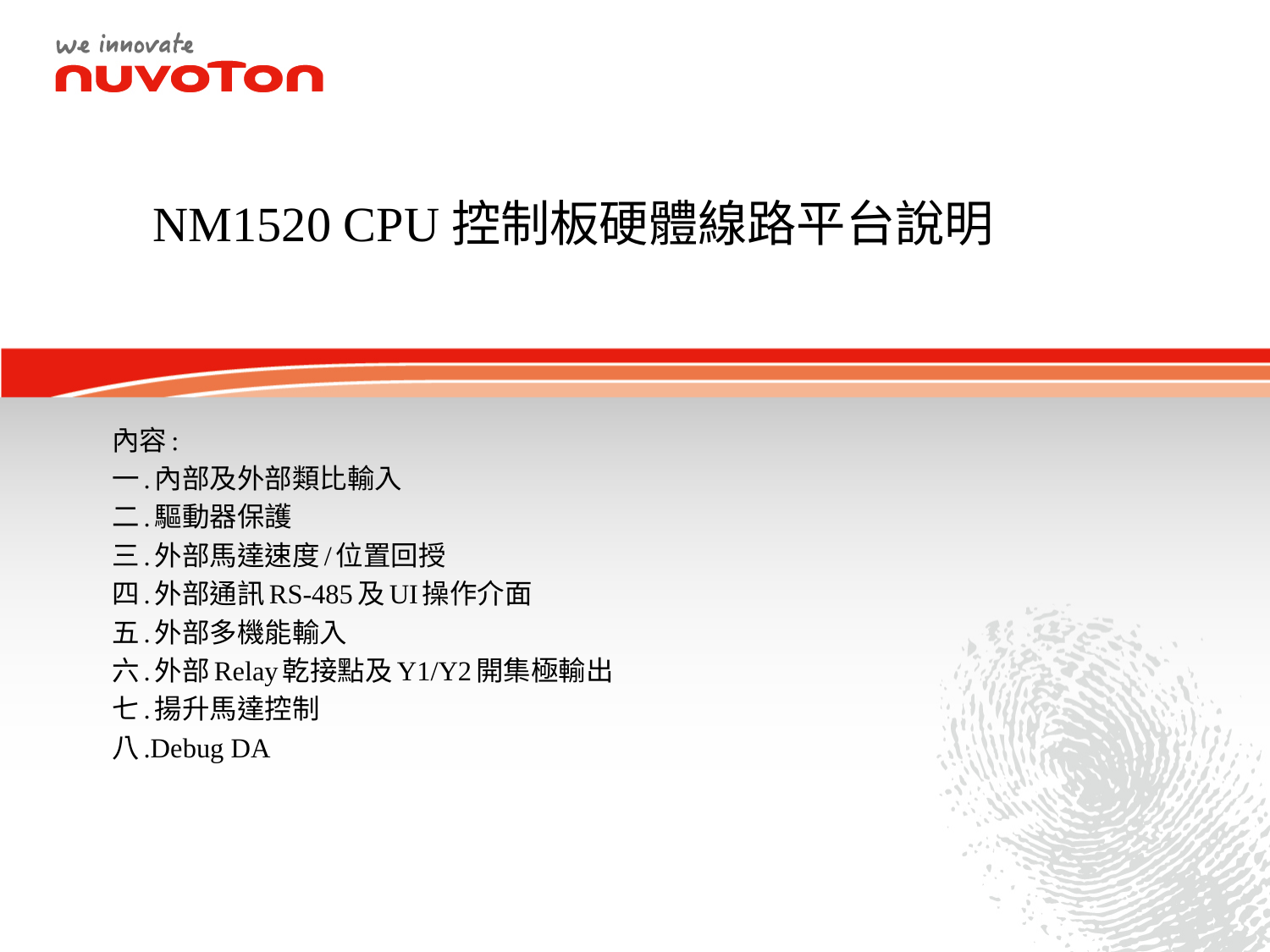

# NM1520 CPU控制板硬體線路平台說明
內容:
一.內部及外部類比輸入
二.驅動器保護
三.外部馬達速度/位置回授
四.外部通訊RS-485及UI操作介面
五.外部多機能輸入
六.外部Relay乾接點及Y1/Y2開集極輸出
七.揚升馬達控制
八.Debug DA